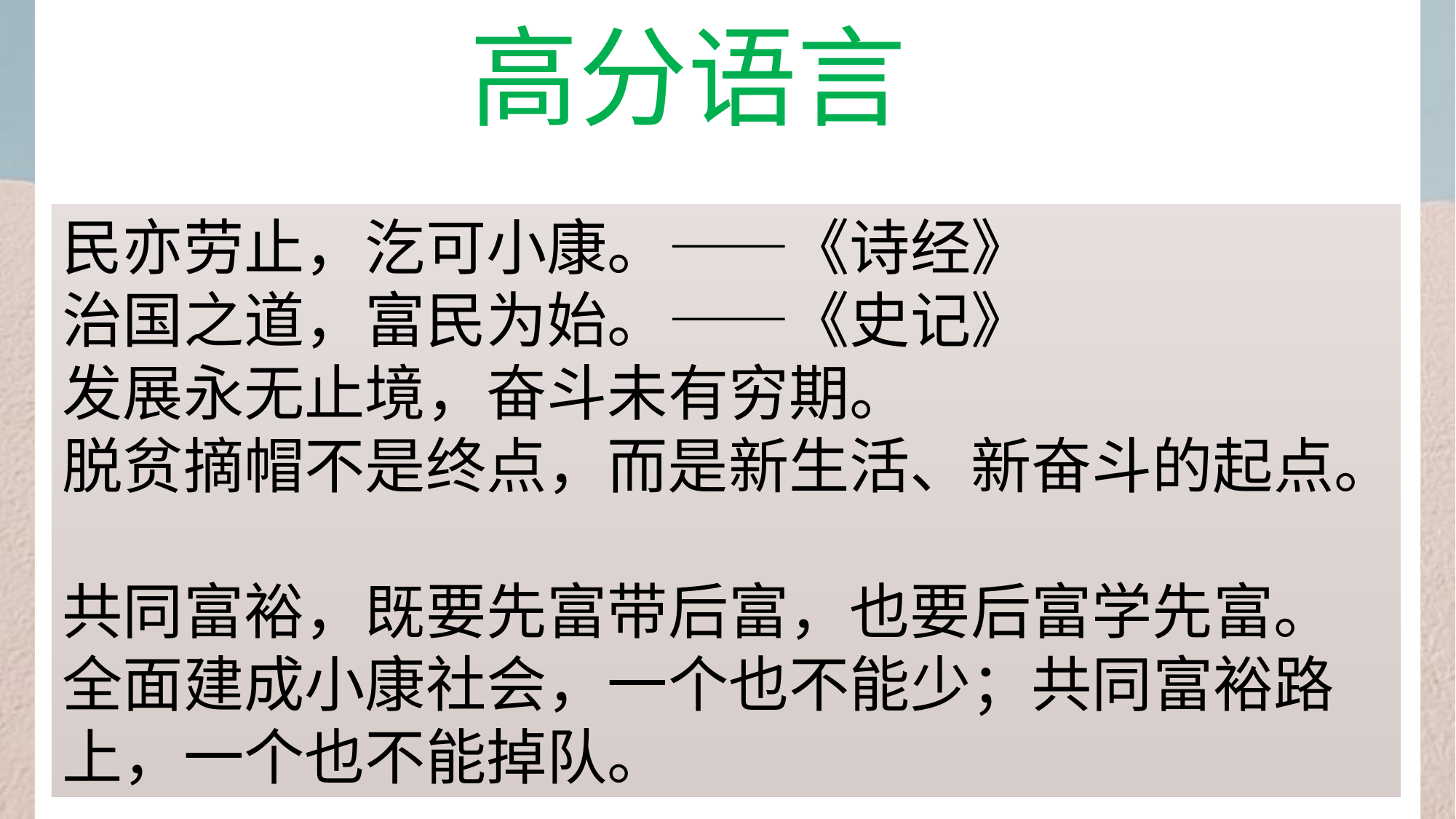

高分语言
民亦劳止，汔可小康。——《诗经》
治国之道，富民为始。——《史记》
发展永无止境，奋斗未有穷期。
脱贫摘帽不是终点，而是新生活、新奋斗的起点。
共同富裕，既要先富带后富，也要后富学先富。
全面建成小康社会，一个也不能少；共同富裕路上，一个也不能掉队。